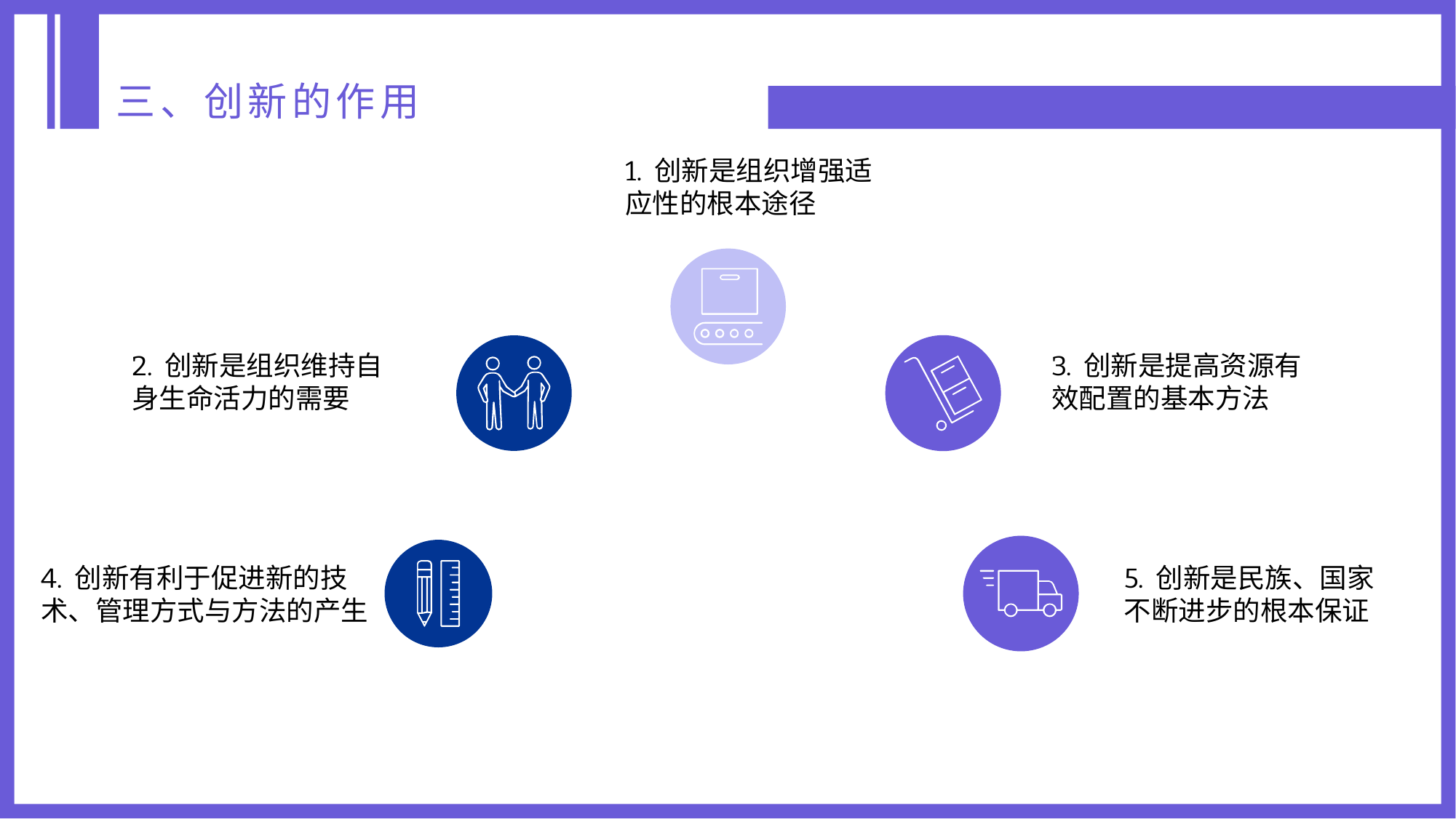

三、创新的作用
1. 创新是组织增强适应性的根本途径

2. 创新是组织维持自身生命活力的需要
3. 创新是提高资源有效配置的基本方法

4. 创新有利于促进新的技术、管理方式与方法的产生
5. 创新是民族、国家不断进步的根本保证